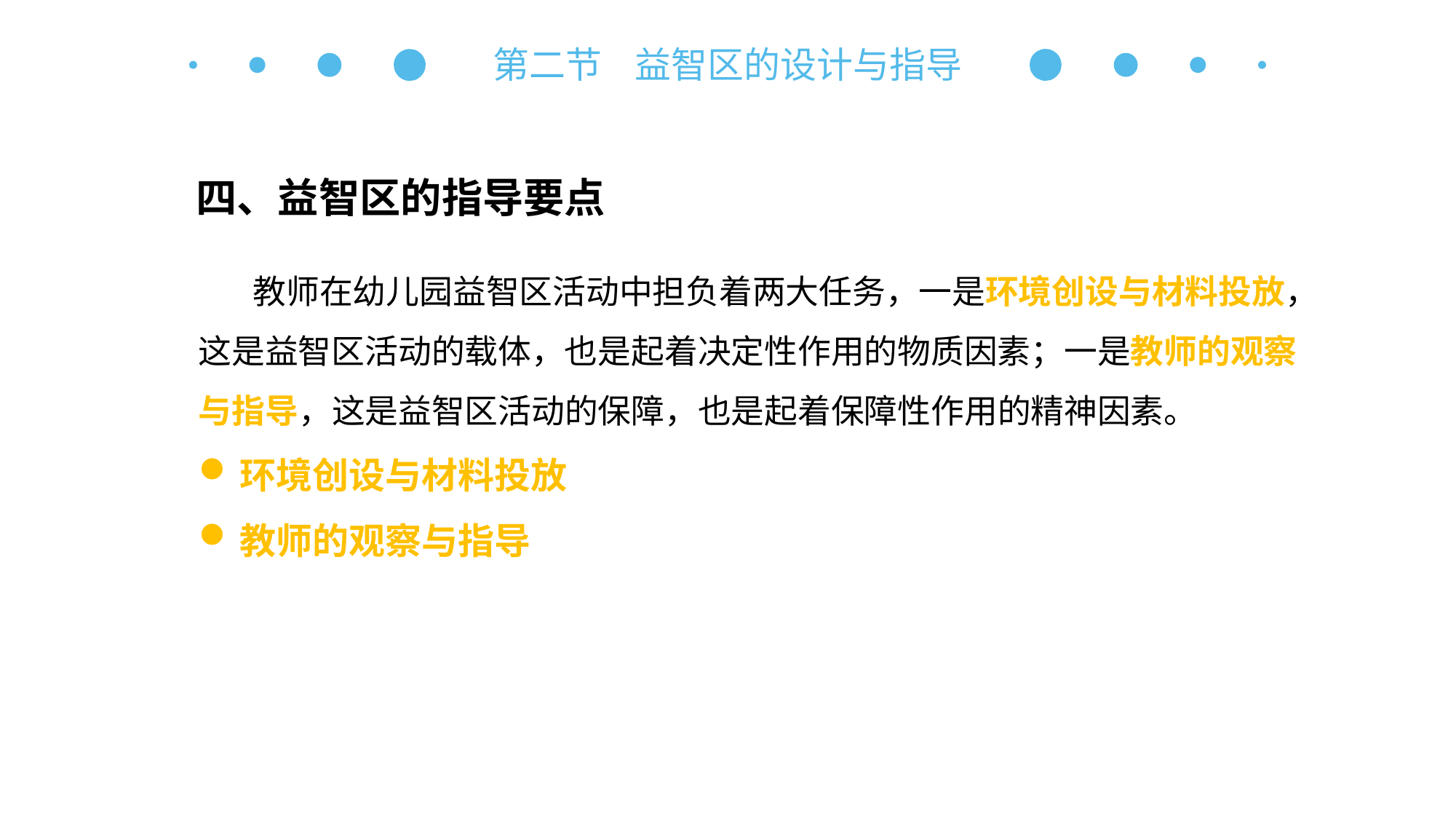

第二节    益智区的设计与指导

四、益智区的指导要点
教师在幼儿园益智区活动中担负着两大任务，一是环境创设与材料投放，这是益智区活动的载体，也是起着决定性作用的物质因素；一是教师的观察与指导，这是益智区活动的保障，也是起着保障性作用的精神因素。
环境创设与材料投放
教师的观察与指导